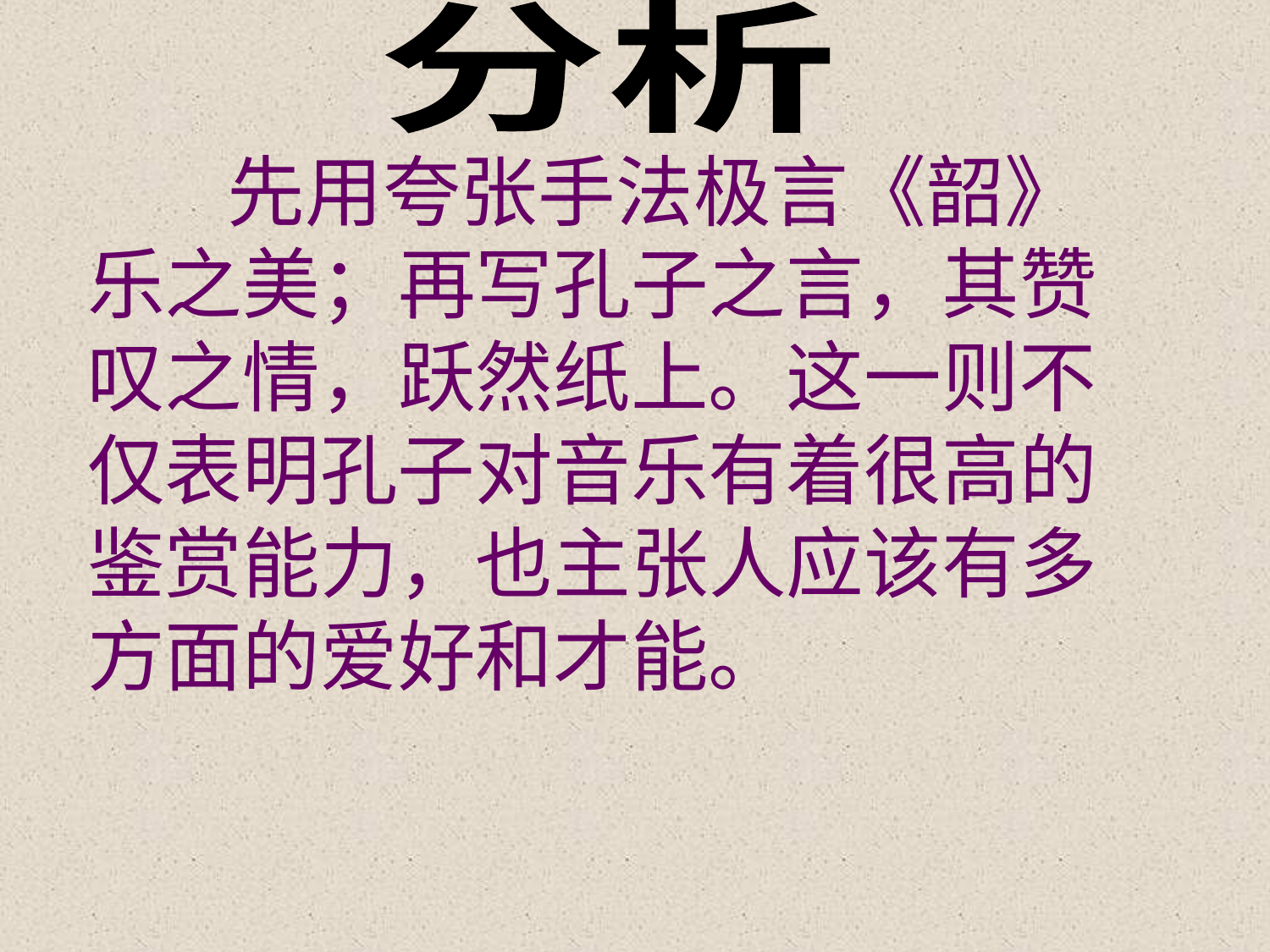

分析
       先用夸张手法极言《韶》乐之美；再写孔子之言，其赞叹之情，跃然纸上。这一则不仅表明孔子对音乐有着很高的鉴赏能力，也主张人应该有多方面的爱好和才能。